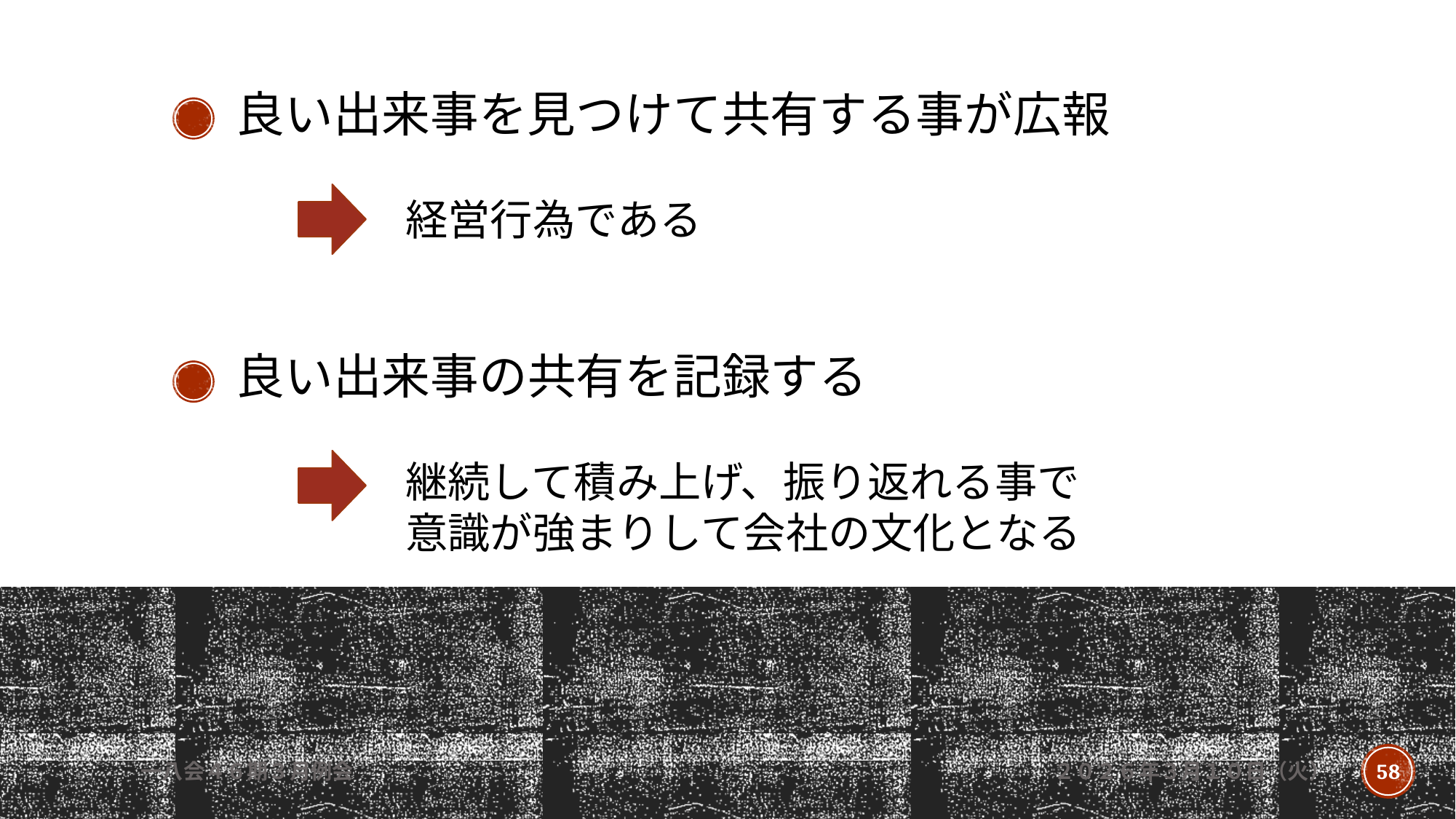

良い出来事を見つけて共有する事が広報

　　→　経営行為である

良い出来事の共有を記録する

　　→　継続して積み上げ、振り返れる事で
　　→　意識が強まりして会社の文化となる

一八会４６期３月例会
２０２６年３月１０日（火）